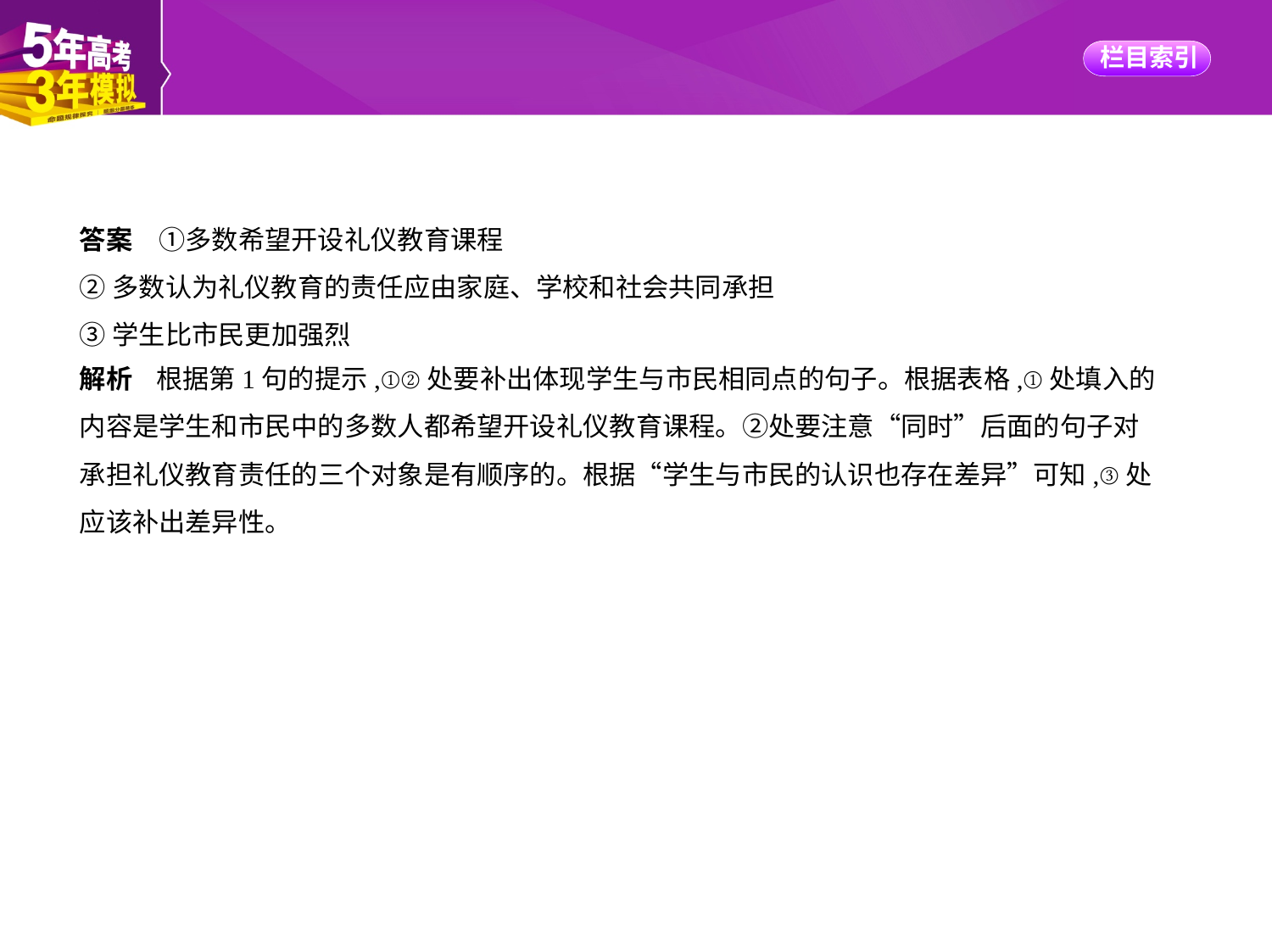

答案　①多数希望开设礼仪教育课程
②多数认为礼仪教育的责任应由家庭、学校和社会共同承担
③学生比市民更加强烈
解析    根据第1句的提示,①②处要补出体现学生与市民相同点的句子。根据表格,①处填入的
内容是学生和市民中的多数人都希望开设礼仪教育课程。②处要注意“同时”后面的句子对
承担礼仪教育责任的三个对象是有顺序的。根据“学生与市民的认识也存在差异”可知,③处
应该补出差异性。